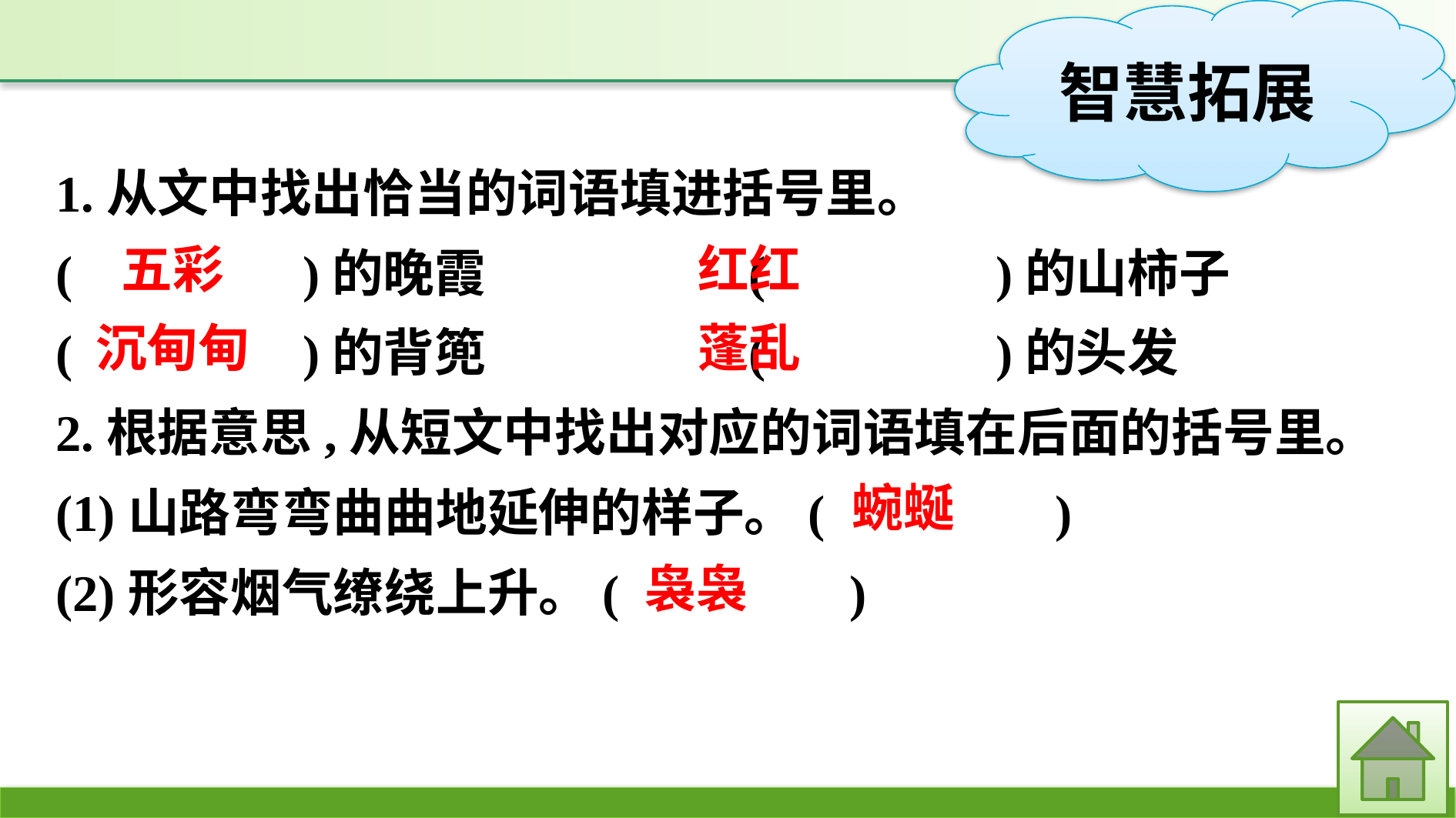

1.从文中找出恰当的词语填进括号里。
(　　　　)的晚霞　　　	(　　　　)的山柿子
(　　　　)的背篼			(　　　　)的头发
2.根据意思,从短文中找出对应的词语填在后面的括号里。
(1)山路弯弯曲曲地延伸的样子。(　　　　)
(2)形容烟气缭绕上升。(　　　　)
五彩
红红
蓬乱
沉甸甸
蜿蜒
袅袅